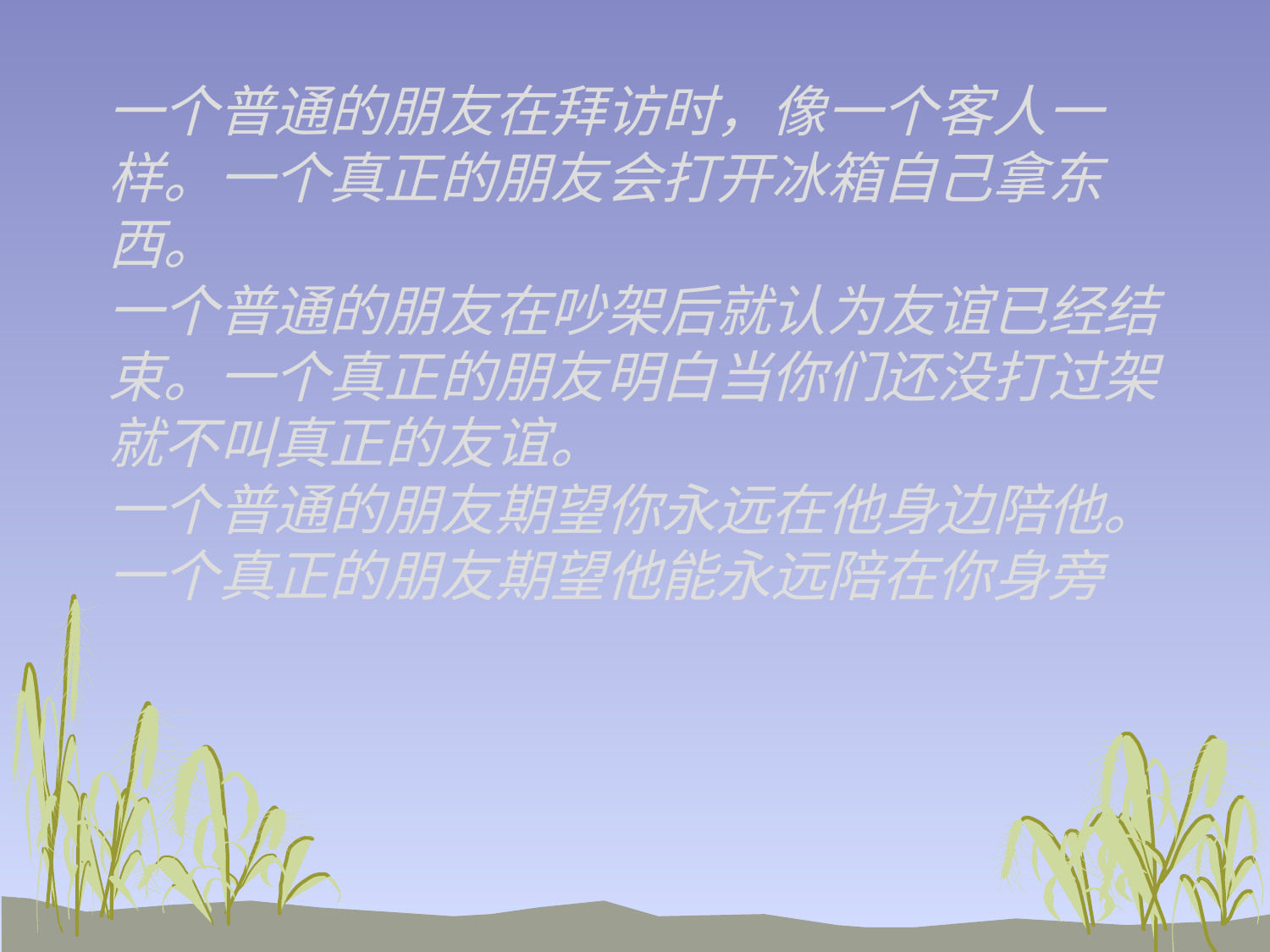

# 一个普通的朋友在拜访时，像一个客人一样。一个真正的朋友会打开冰箱自己拿东西。 一个普通的朋友在吵架后就认为友谊已经结束。一个真正的朋友明白当你们还没打过架就不叫真正的友谊。 一个普通的朋友期望你永远在他身边陪他。一个真正的朋友期望他能永远陪在你身旁